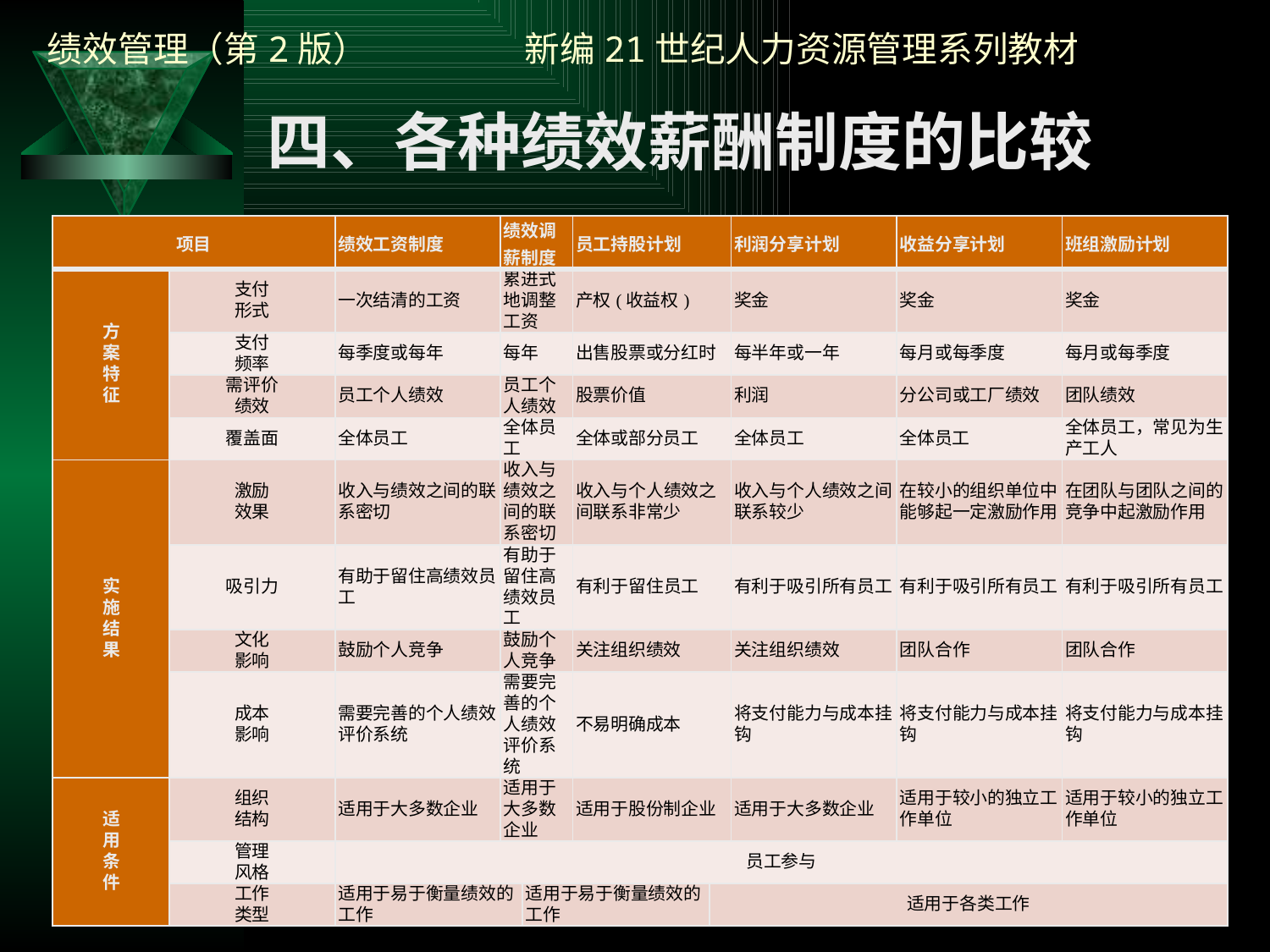

四、各种绩效薪酬制度的比较
| 项目 |  | 绩效工资制度 | 绩效调薪制度 |  | 员工持股计划 |  | 利润分享计划 | 收益分享计划 | 班组激励计划 |
| --- | --- | --- | --- | --- | --- | --- | --- | --- | --- |
| 方 案 特 征 | 支付 形式 | 一次结清的工资 | 累进式地调整工资 |  | 产权(收益权) |  | 奖金 | 奖金 | 奖金 |
|  | 支付 频率 | 每季度或每年 | 每年 |  | 出售股票或分红时 |  | 每半年或一年 | 每月或每季度 | 每月或每季度 |
|  | 需评价 绩效 | 员工个人绩效 | 员工个人绩效 |  | 股票价值 |  | 利润 | 分公司或工厂绩效 | 团队绩效 |
|  | 覆盖面 | 全体员工 | 全体员工 |  | 全体或部分员工 |  | 全体员工 | 全体员工 | 全体员工，常见为生产工人 |
| 实 施 结 果 | 激励 效果 | 收入与绩效之间的联系密切 | 收入与绩效之间的联系密切 |  | 收入与个人绩效之间联系非常少 |  | 收入与个人绩效之间联系较少 | 在较小的组织单位中能够起一定激励作用 | 在团队与团队之间的竞争中起激励作用 |
|  | 吸引力 | 有助于留住高绩效员工 | 有助于留住高绩效员工 |  | 有利于留住员工 |  | 有利于吸引所有员工 | 有利于吸引所有员工 | 有利于吸引所有员工 |
|  | 文化 影响 | 鼓励个人竞争 | 鼓励个人竞争 |  | 关注组织绩效 |  | 关注组织绩效 | 团队合作 | 团队合作 |
|  | 成本 影响 | 需要完善的个人绩效评价系统 | 需要完善的个人绩效评价系统 |  | 不易明确成本 |  | 将支付能力与成本挂钩 | 将支付能力与成本挂钩 | 将支付能力与成本挂钩 |
| 适 用 条 件 | 组织 结构 | 适用于大多数企业 | 适用于大多数企业 |  | 适用于股份制企业 |  | 适用于大多数企业 | 适用于较小的独立工作单位 | 适用于较小的独立工作单位 |
|  | 管理 风格 | 员工参与 |  |  |  |  |  |  |  |
|  | 工作 类型 | 适用于易于衡量绩效的工作 |  | 适用于易于衡量绩效的工作 |  | 适用于各类工作 |  |  |  |